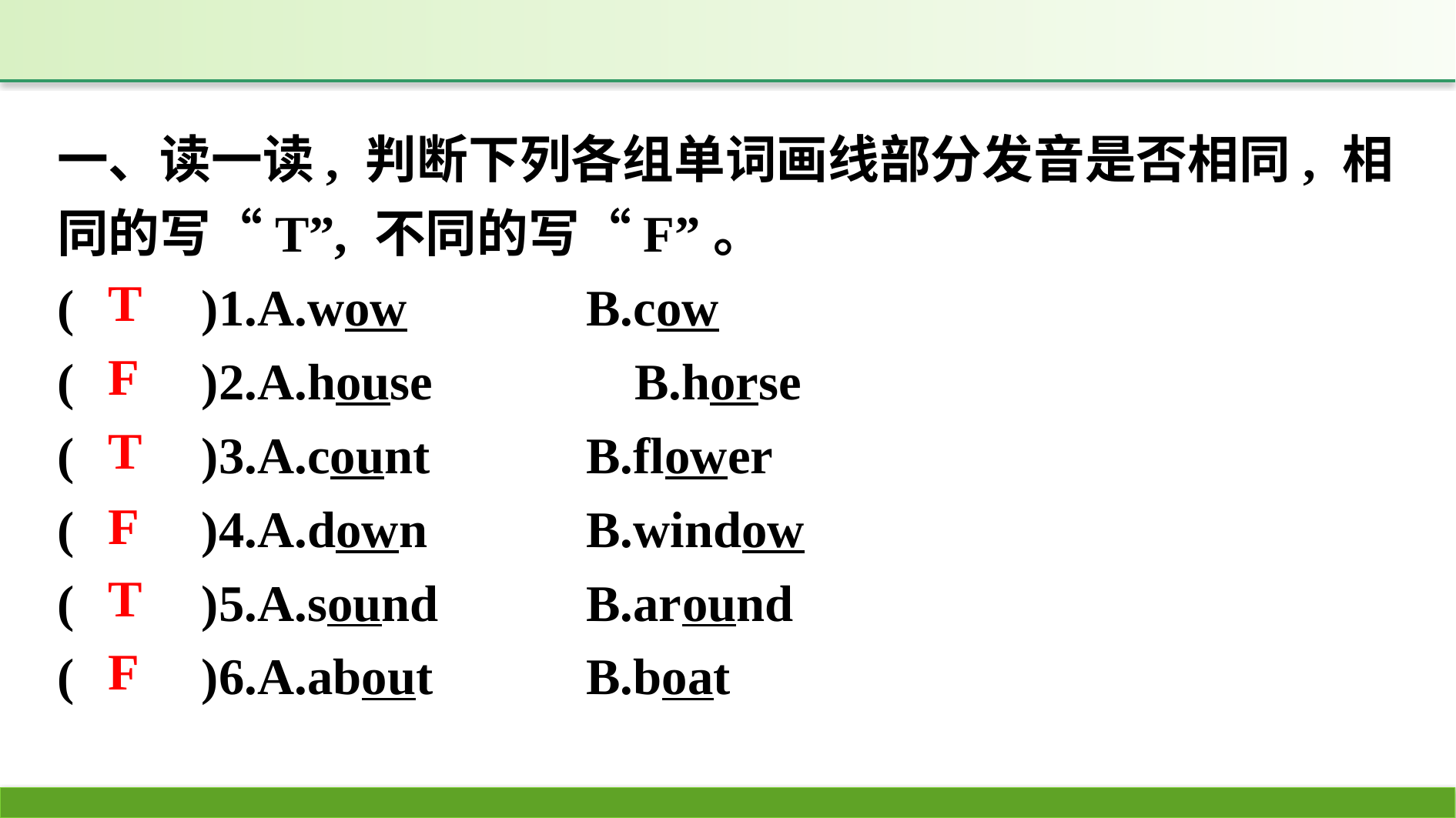

一、读一读, 判断下列各组单词画线部分发音是否相同, 相同的写“T”, 不同的写“F”。
(　　)1.A.wow　　　	B.cow
(　　)2.A.house　　　	B.horse
(　　)3.A.count		B.flower
(　　)4.A.down		B.window
(　　)5.A.sound		B.around
(　　)6.A.about		B.boat
T
F
T
F
T
F